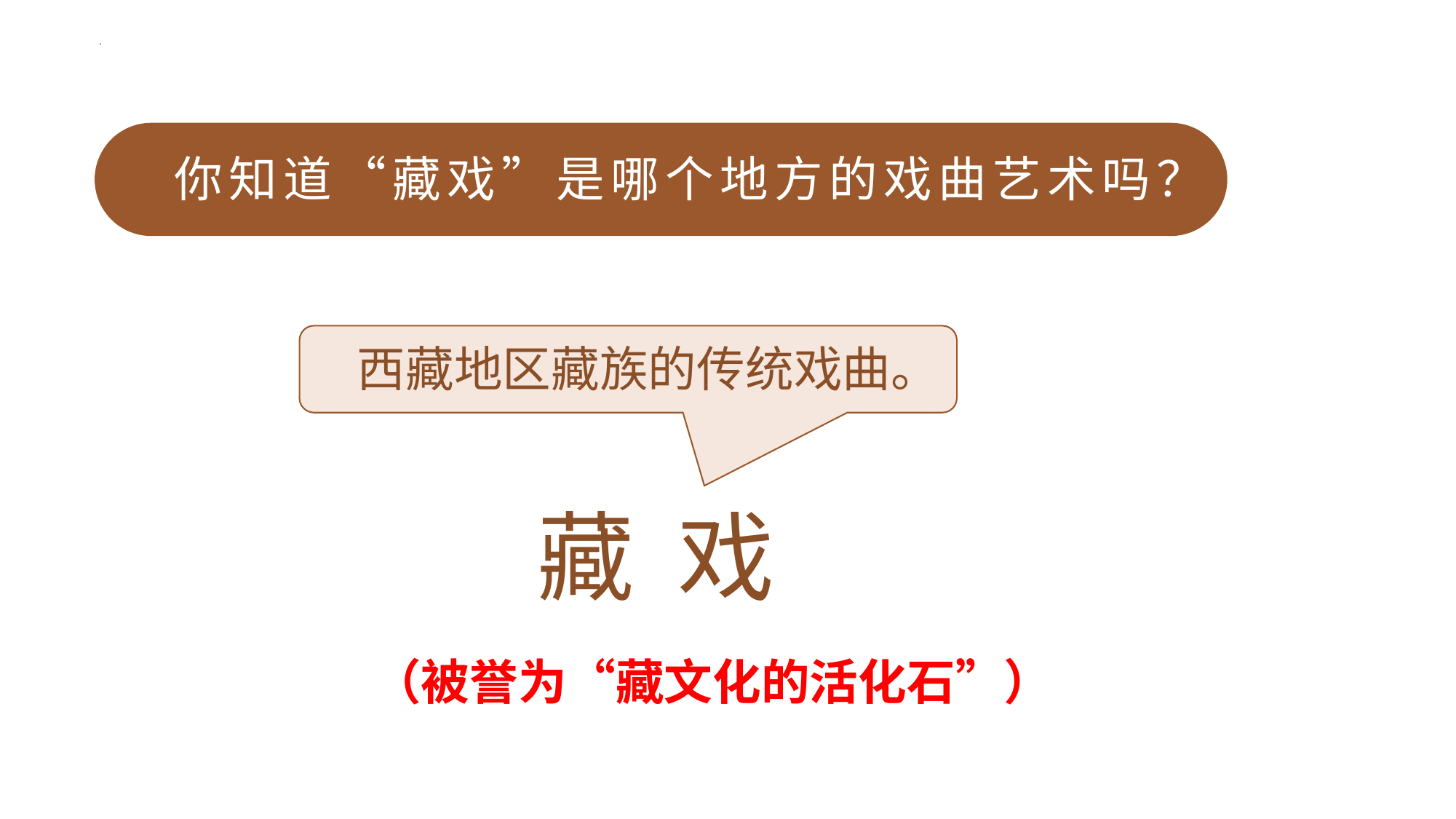

你知道“藏戏”是哪个地方的戏曲艺术吗？

西藏地区藏族的传统戏曲。
藏  戏
（被誉为“藏文化的活化石”）